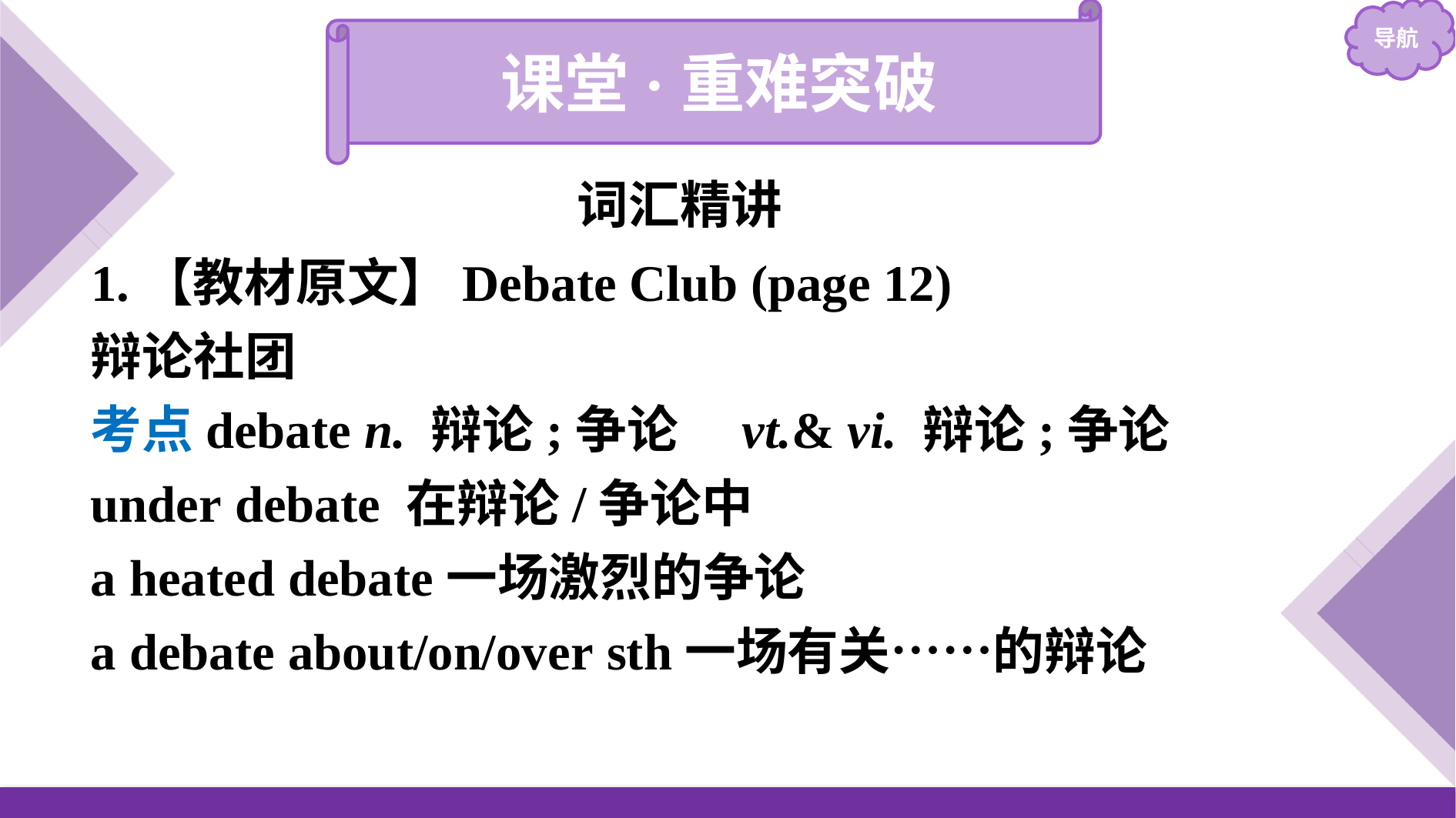

课堂·重难突破
词汇精讲
1.【教材原文】Debate Club (page 12)
辩论社团
考点debate n. 辩论;争论　vt.& vi. 辩论;争论
under debate 在辩论/争论中
a heated debate一场激烈的争论
a debate about/on/over sth一场有关……的辩论